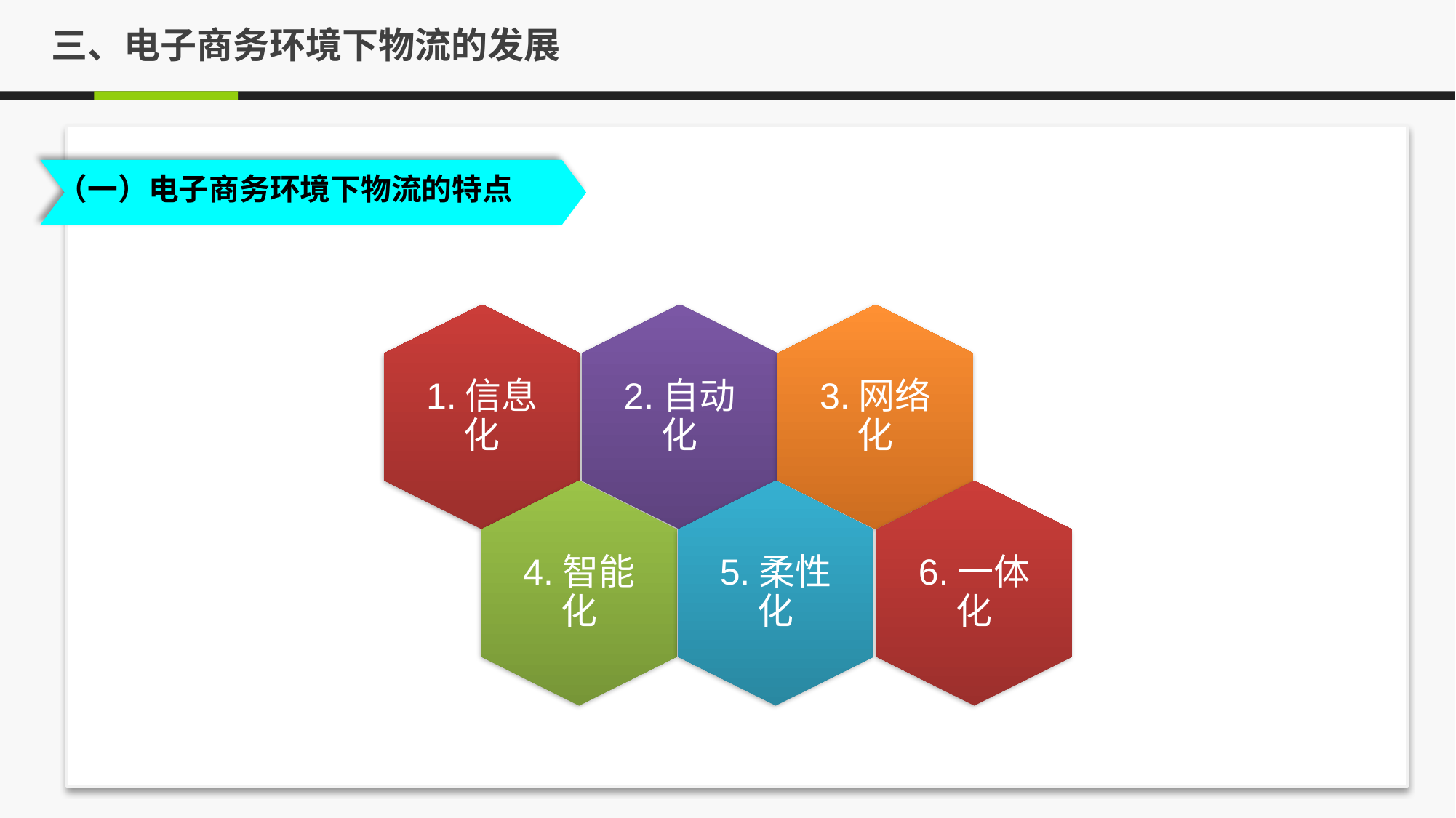

三、电子商务环境下物流的发展

（一）电子商务环境下物流的特点
1.信息化
2.自动化
3.网络化
4.智能化
5.柔性化
6.一体化